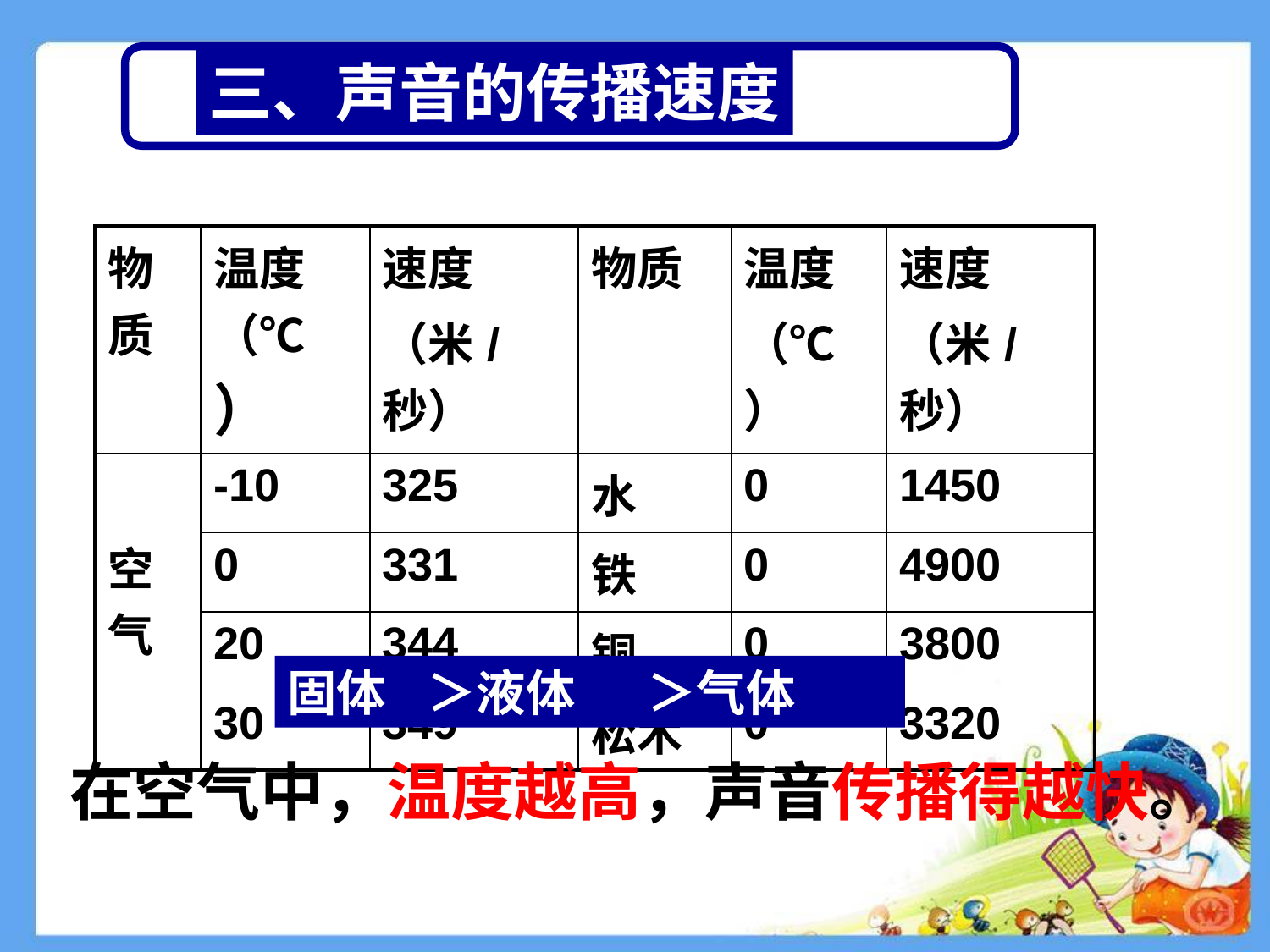

三、声音的传播速度
| 物质 | 温度（℃） | 速度 （米/秒） | 物质 | 温度 （℃） | 速度 （米/秒） |
| --- | --- | --- | --- | --- | --- |
| 空气 | -10 | 325 | 水 | 0 | 1450 |
|  | 0 | 331 | 铁 | 0 | 4900 |
|  | 20 | 344 | 铜 | 0 | 3800 |
|  | 30 | 349 | 松木 | 0 | 3320 |

固体
＞液体
＞气体
在空气中，温度越高，声音传播得越快。